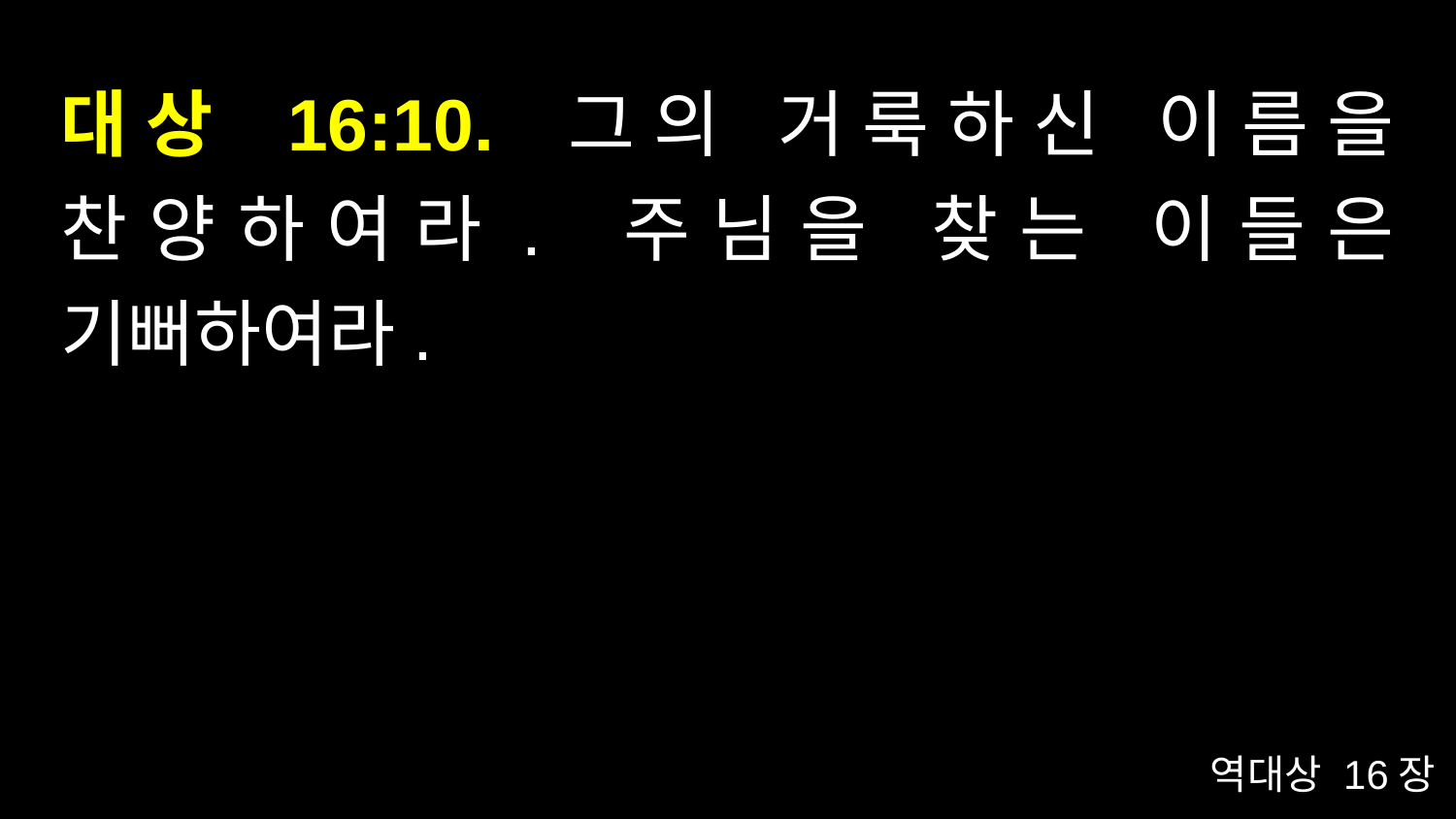

# 대상 16:10. 그의 거룩하신 이름을 찬양하여라. 주님을 찾는 이들은 기뻐하여라.
역대상 16장